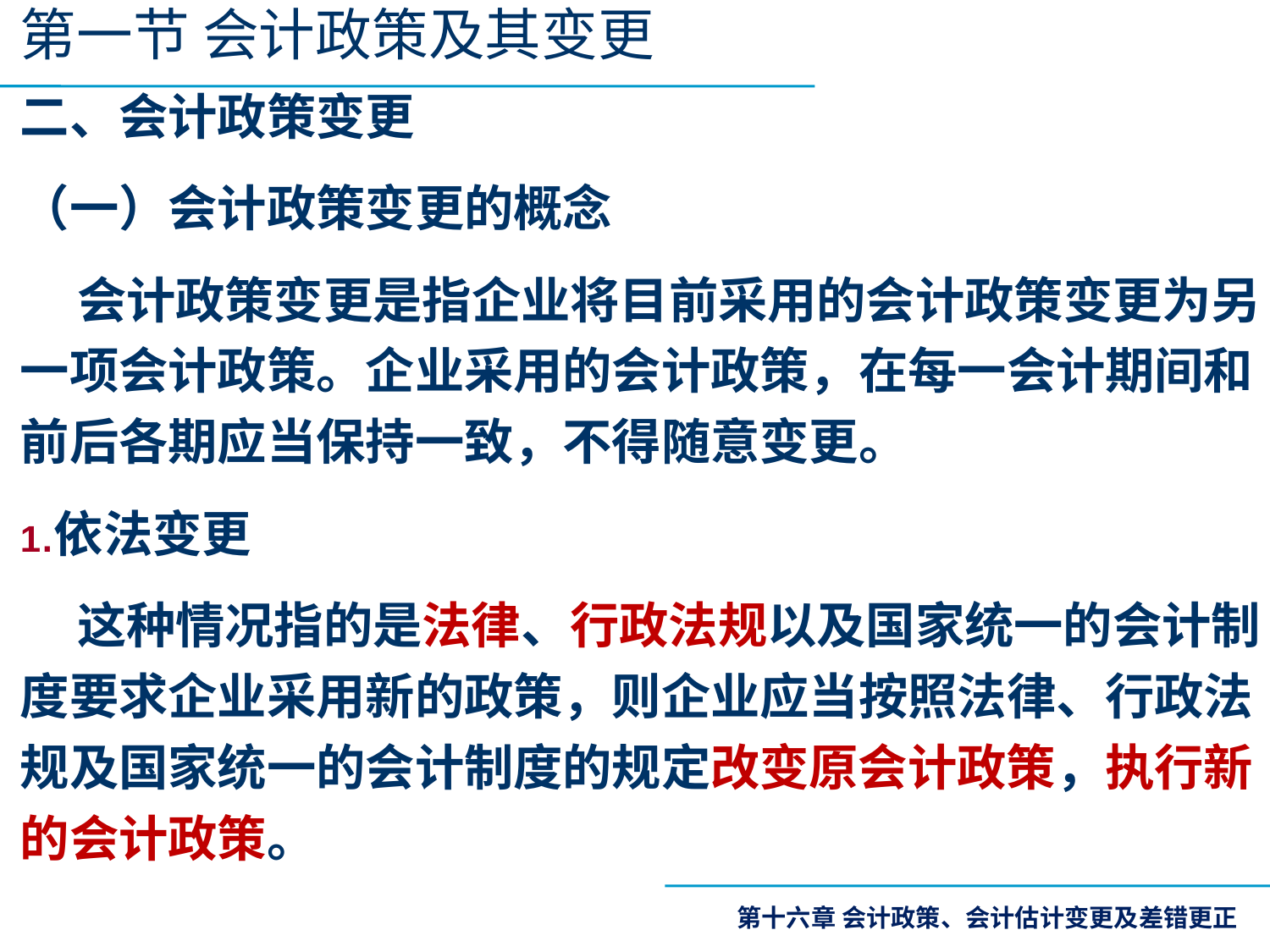

第一节 会计政策及其变更
二、会计政策变更
（一）会计政策变更的概念
    会计政策变更是指企业将目前采用的会计政策变更为另一项会计政策。企业采用的会计政策，在每一会计期间和前后各期应当保持一致，不得随意变更。
依法变更
    这种情况指的是法律、行政法规以及国家统一的会计制度要求企业采用新的政策，则企业应当按照法律、行政法规及国家统一的会计制度的规定改变原会计政策，执行新的会计政策。